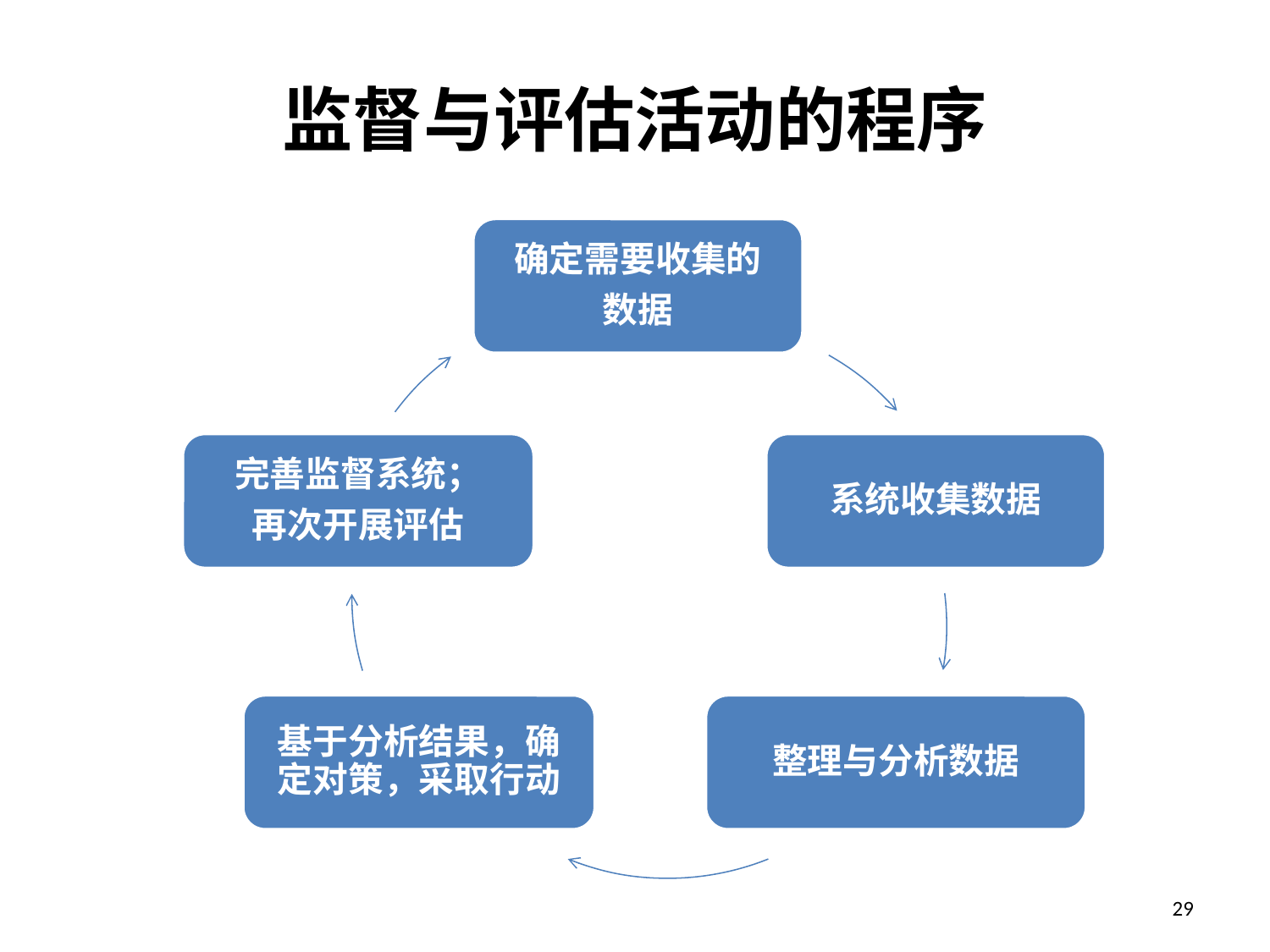

# 监督与评估活动的程序
确定需要收集的
数据
系统收集数据
整理与分析数据
基于分析结果，确定对策，采取行动
完善监督系统；
再次开展评估
29